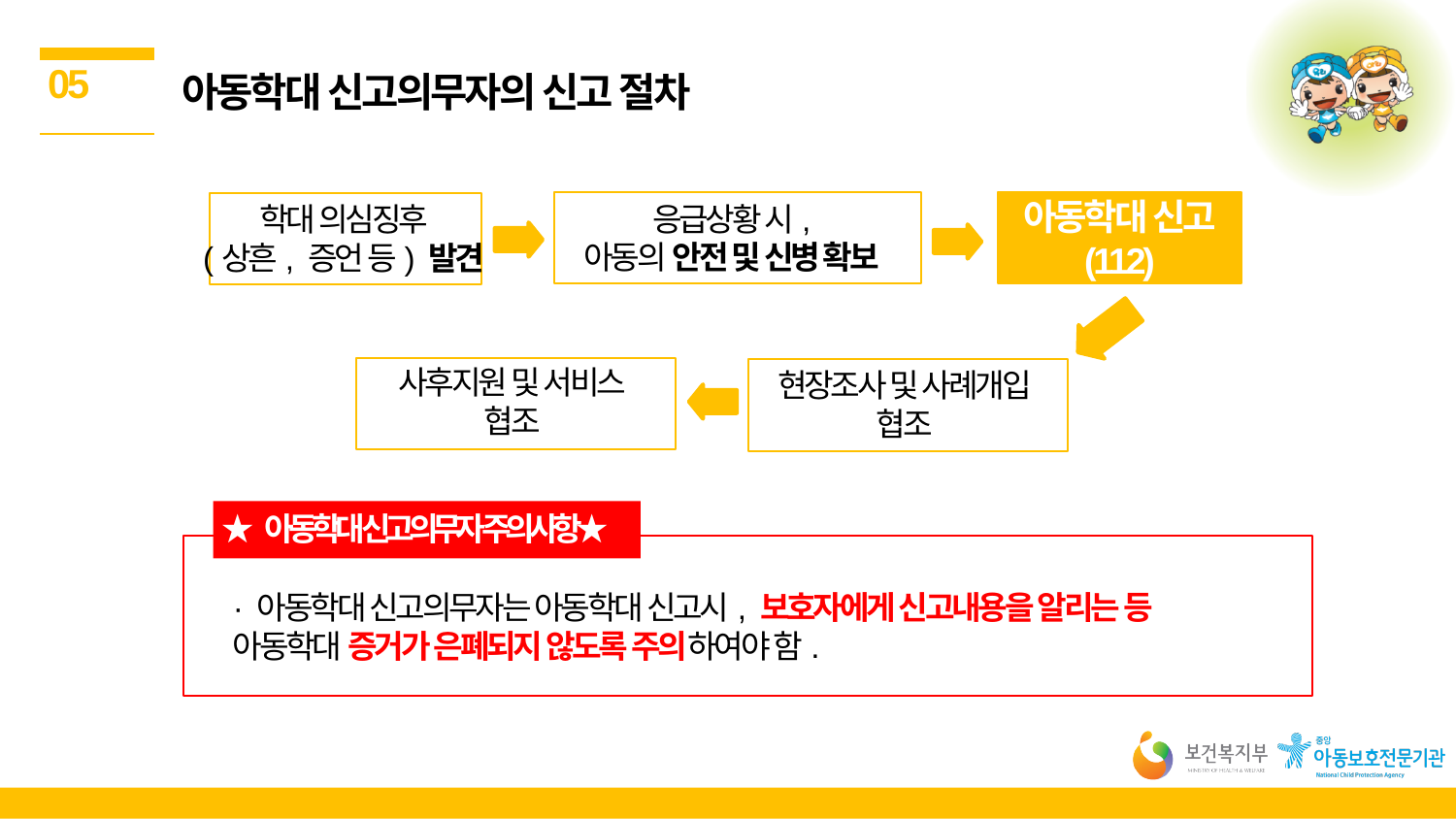

05
아동학대 신고의무자의 신고 절차
응급상황 시,
아동의 안전 및 신병 확보

아동학대 신고
(112)
학대 의심징후
(상흔, 증언 등) 발견

사후지원 및 서비스
협조
현장조사 및 사례개입
협조

★ 아동학대 신고의무자 주의사항★

· 아동학대 신고의무자는 아동학대 신고시, 보호자에게 신고내용을 알리는 등
아동학대 증거가 은폐되지 않도록 주의하여야 함.